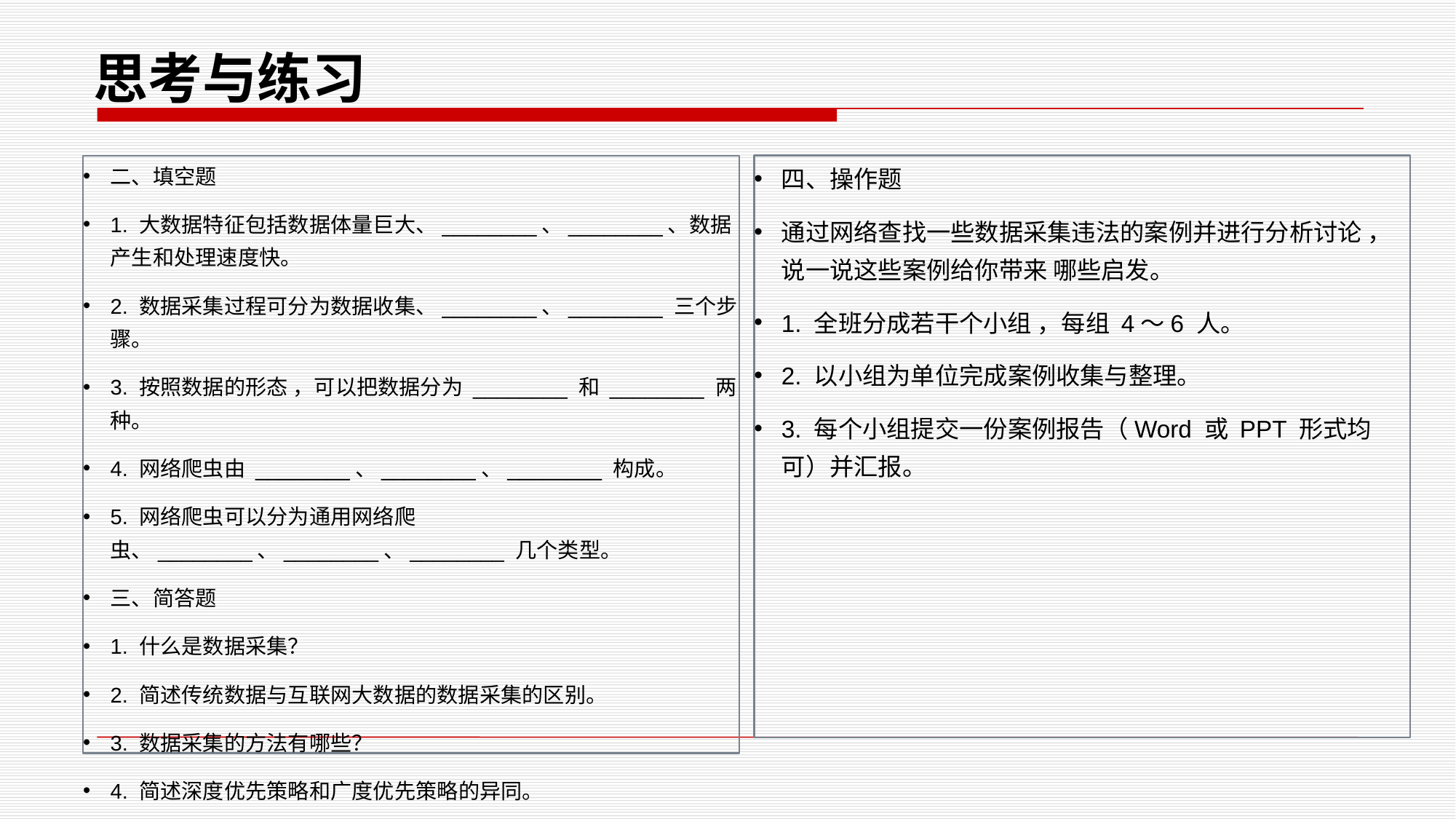

思考与练习
二、填空题
1. 大数据特征包括数据体量巨大、________、________、数据产生和处理速度快。
2. 数据采集过程可分为数据收集、________、________ 三个步骤。
3. 按照数据的形态 ，可以把数据分为 ________ 和 ________ 两种。
4. 网络爬虫由 ________、________、________ 构成。
5. 网络爬虫可以分为通用网络爬虫、________、________、________ 几个类型。
三、简答题
1. 什么是数据采集？
2. 简述传统数据与互联网大数据的数据采集的区别。
3. 数据采集的方法有哪些？
4. 简述深度优先策略和广度优先策略的异同。
四、操作题
通过网络查找一些数据采集违法的案例并进行分析讨论 ，说一说这些案例给你带来 哪些启发。
1. 全班分成若干个小组 ，每组 4～6 人。
2. 以小组为单位完成案例收集与整理。
3. 每个小组提交一份案例报告（Word 或 PPT 形式均可）并汇报。
55
55